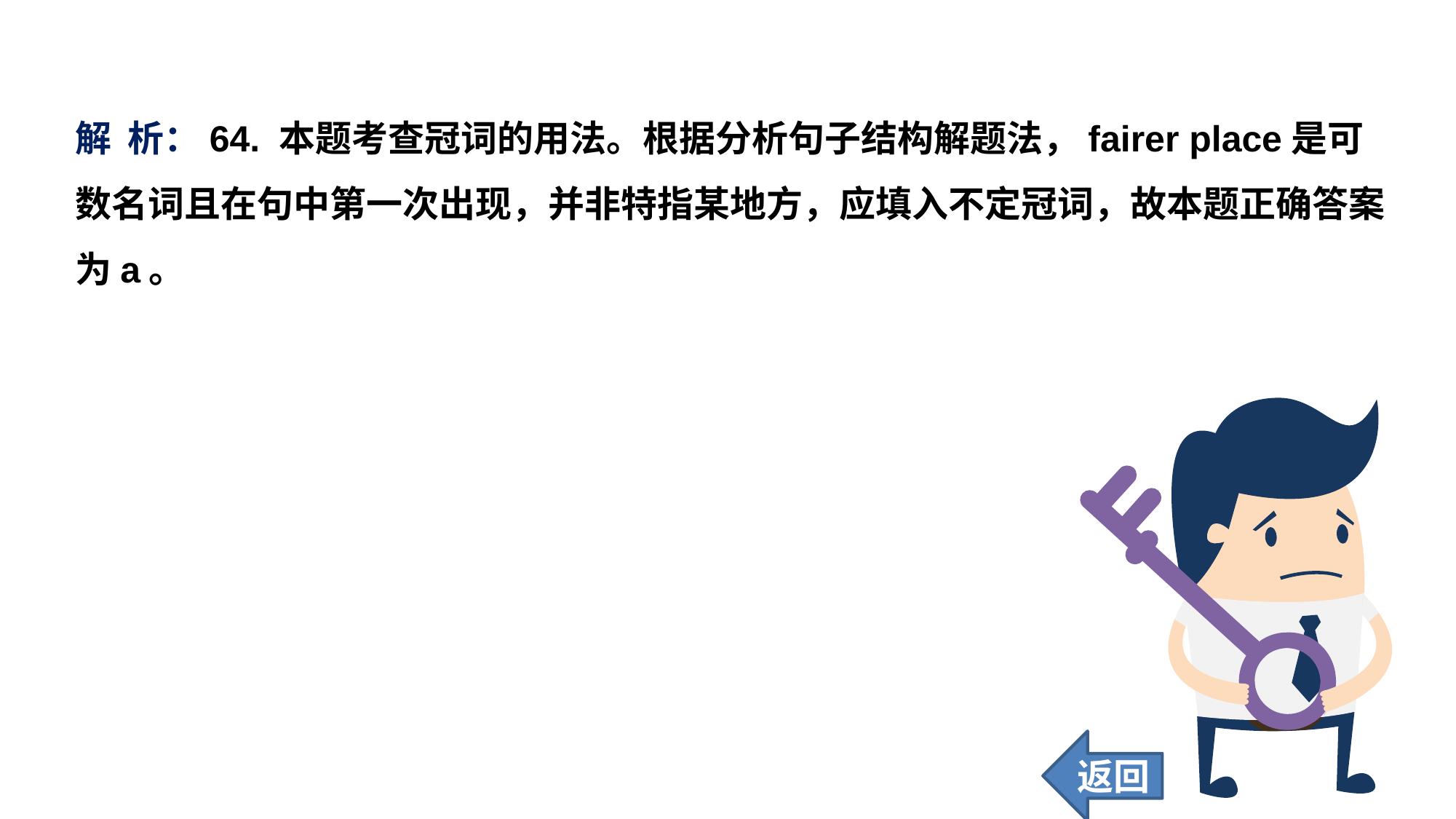

解  析：64. 本题考查冠词的用法。根据分析句子结构解题法，fairer place是可数名词且在句中第一次出现，并非特指某地方，应填入不定冠词，故本题正确答案为a。

返回
265